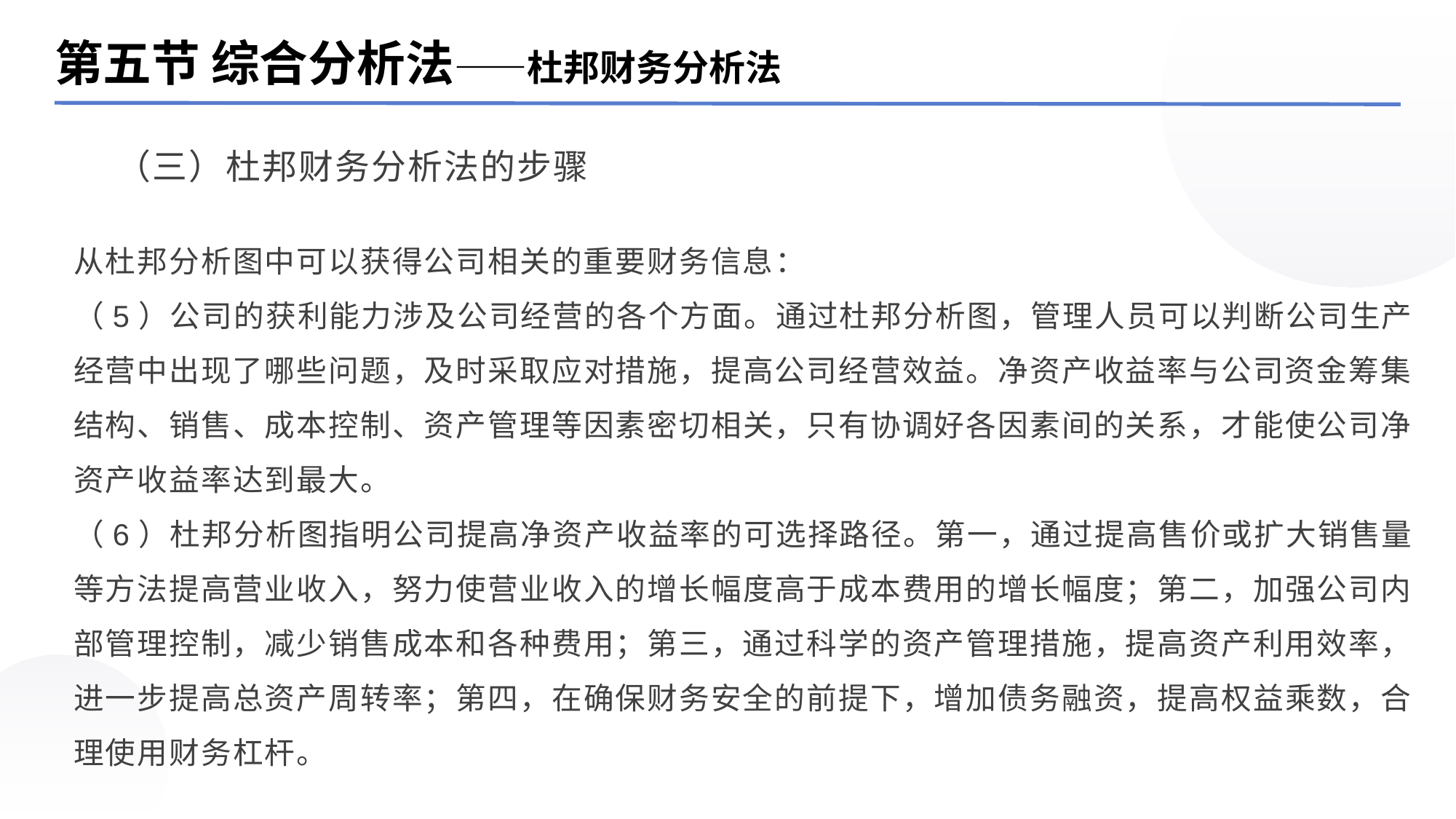

第五节 综合分析法——杜邦财务分析法
（三）杜邦财务分析法的步骤
从杜邦分析图中可以获得公司相关的重要财务信息：
（5）公司的获利能力涉及公司经营的各个方面。通过杜邦分析图，管理人员可以判断公司生产经营中出现了哪些问题，及时采取应对措施，提高公司经营效益。净资产收益率与公司资金筹集结构、销售、成本控制、资产管理等因素密切相关，只有协调好各因素间的关系，才能使公司净资产收益率达到最大。
（6）杜邦分析图指明公司提高净资产收益率的可选择路径。第一，通过提高售价或扩大销售量等方法提高营业收入，努力使营业收入的增长幅度高于成本费用的增长幅度；第二，加强公司内部管理控制，减少销售成本和各种费用；第三，通过科学的资产管理措施，提高资产利用效率，进一步提高总资产周转率；第四，在确保财务安全的前提下，增加债务融资，提高权益乘数，合理使用财务杠杆。

121